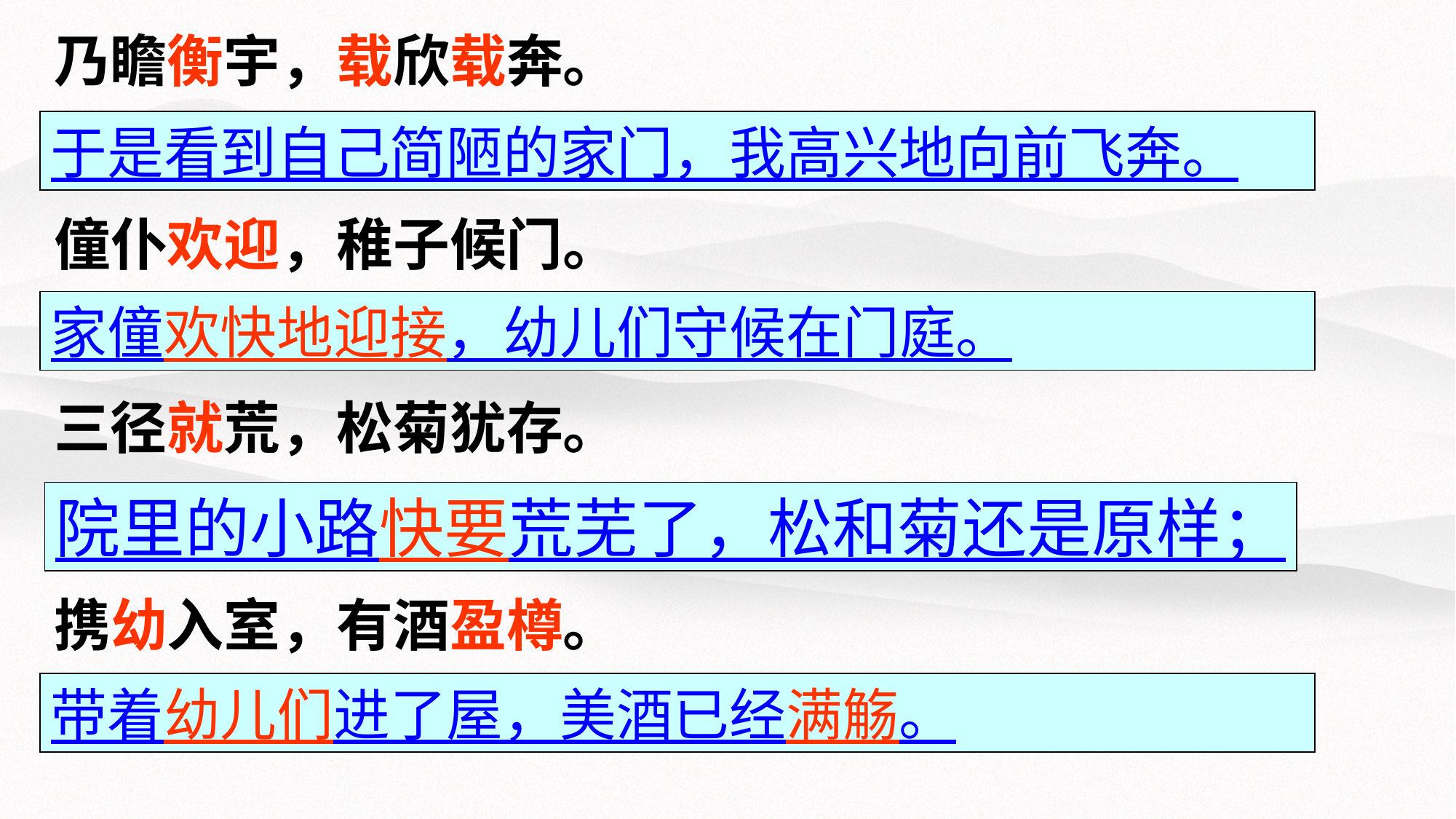

乃瞻衡宇，载欣载奔。
于是看到自己简陋的家门，我高兴地向前飞奔。
僮仆欢迎，稚子候门。
家僮欢快地迎接，幼儿们守候在门庭。
三径就荒，松菊犹存。
院里的小路快要荒芜了，松和菊还是原样；
携幼入室，有酒盈樽。
带着幼儿们进了屋，美酒已经满觞。